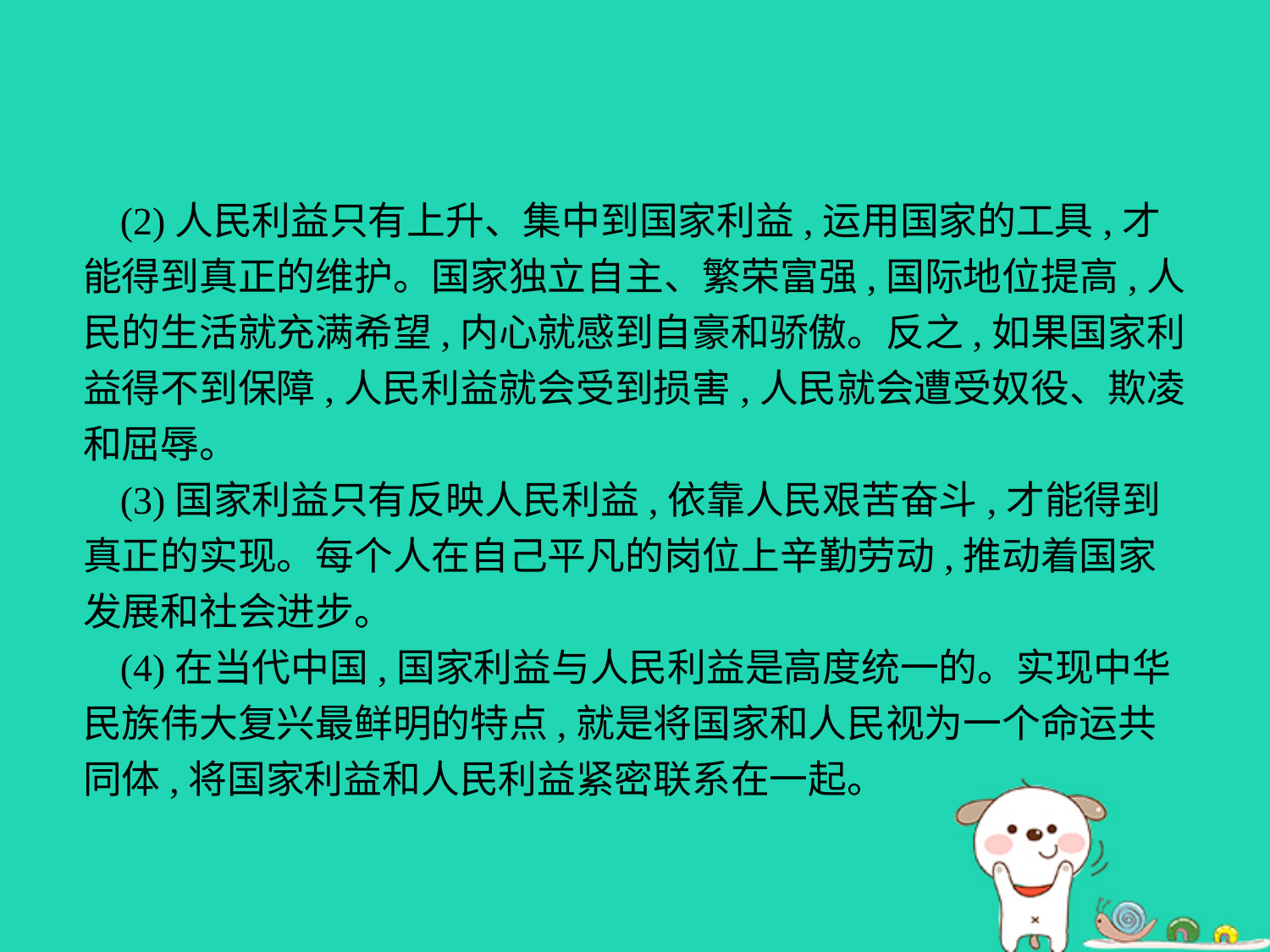

(2)人民利益只有上升、集中到国家利益,运用国家的工具,才能得到真正的维护。国家独立自主、繁荣富强,国际地位提高,人民的生活就充满希望,内心就感到自豪和骄傲。反之,如果国家利益得不到保障,人民利益就会受到损害,人民就会遭受奴役、欺凌和屈辱。
(3)国家利益只有反映人民利益,依靠人民艰苦奋斗,才能得到真正的实现。每个人在自己平凡的岗位上辛勤劳动,推动着国家发展和社会进步。
(4)在当代中国,国家利益与人民利益是高度统一的。实现中华民族伟大复兴最鲜明的特点,就是将国家和人民视为一个命运共同体,将国家利益和人民利益紧密联系在一起。